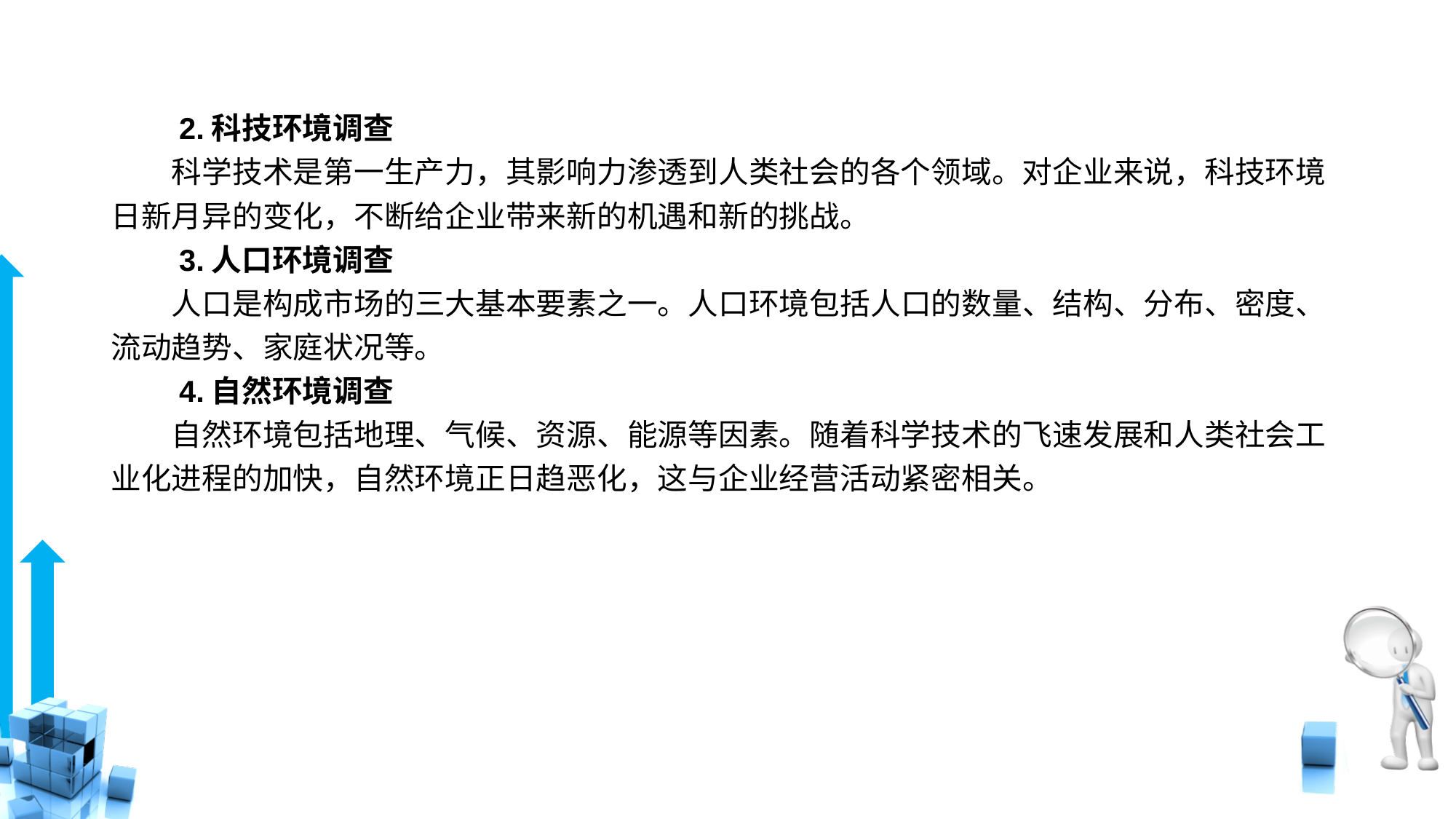

# 2.科技环境调查
　　科学技术是第一生产力，其影响力渗透到人类社会的各个领域。对企业来说，科技环境日新月异的变化，不断给企业带来新的机遇和新的挑战。
　　3.人口环境调查
　　人口是构成市场的三大基本要素之一。人口环境包括人口的数量、结构、分布、密度、流动趋势、家庭状况等。
　　4.自然环境调查
　　自然环境包括地理、气候、资源、能源等因素。随着科学技术的飞速发展和人类社会工业化进程的加快，自然环境正日趋恶化，这与企业经营活动紧密相关。